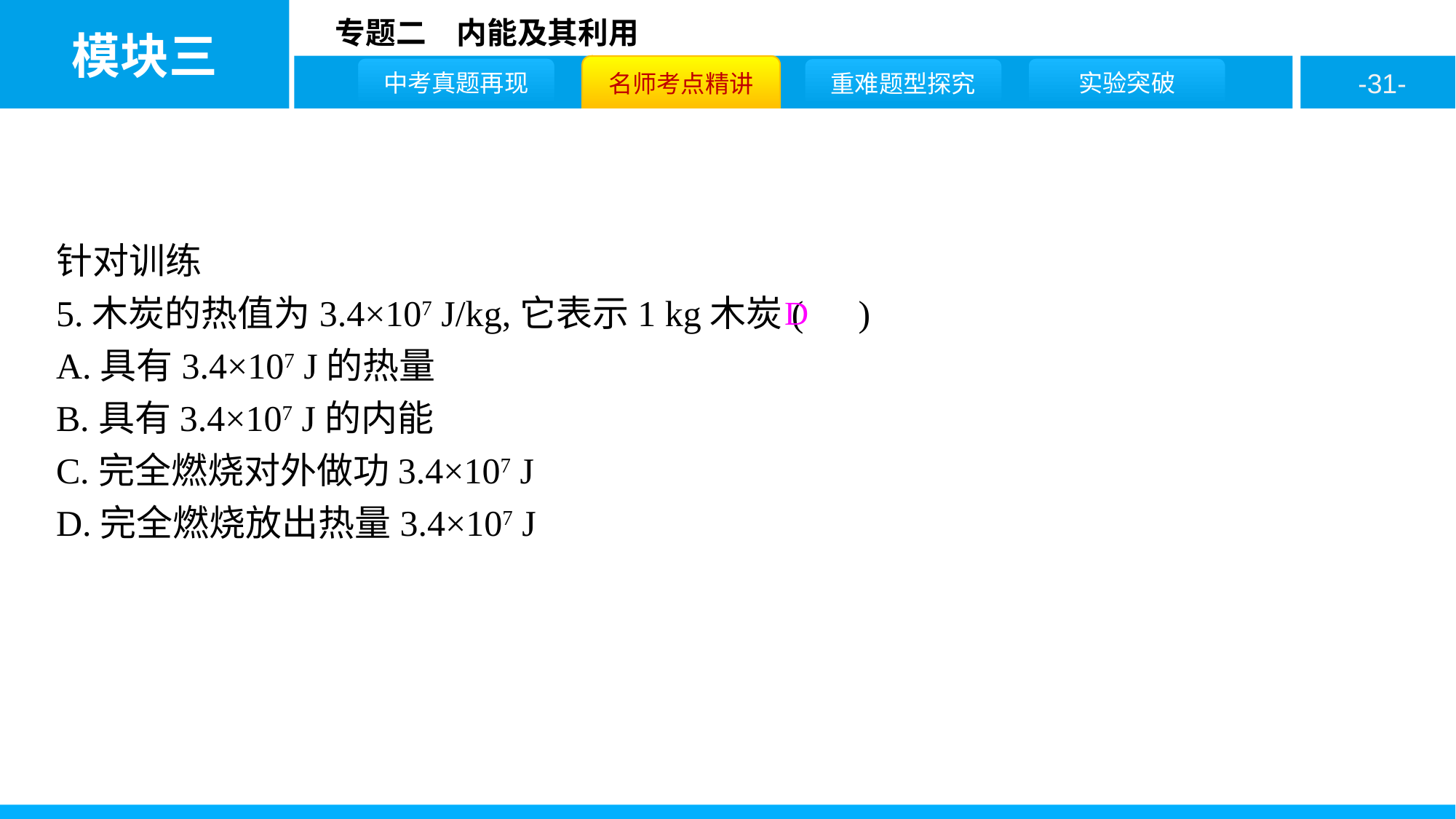

针对训练
5.木炭的热值为3.4×107 J/kg,它表示1 kg木炭(      )
A.具有3.4×107 J的热量
B.具有3.4×107 J的内能
C.完全燃烧对外做功3.4×107 J
D.完全燃烧放出热量3.4×107 J
D